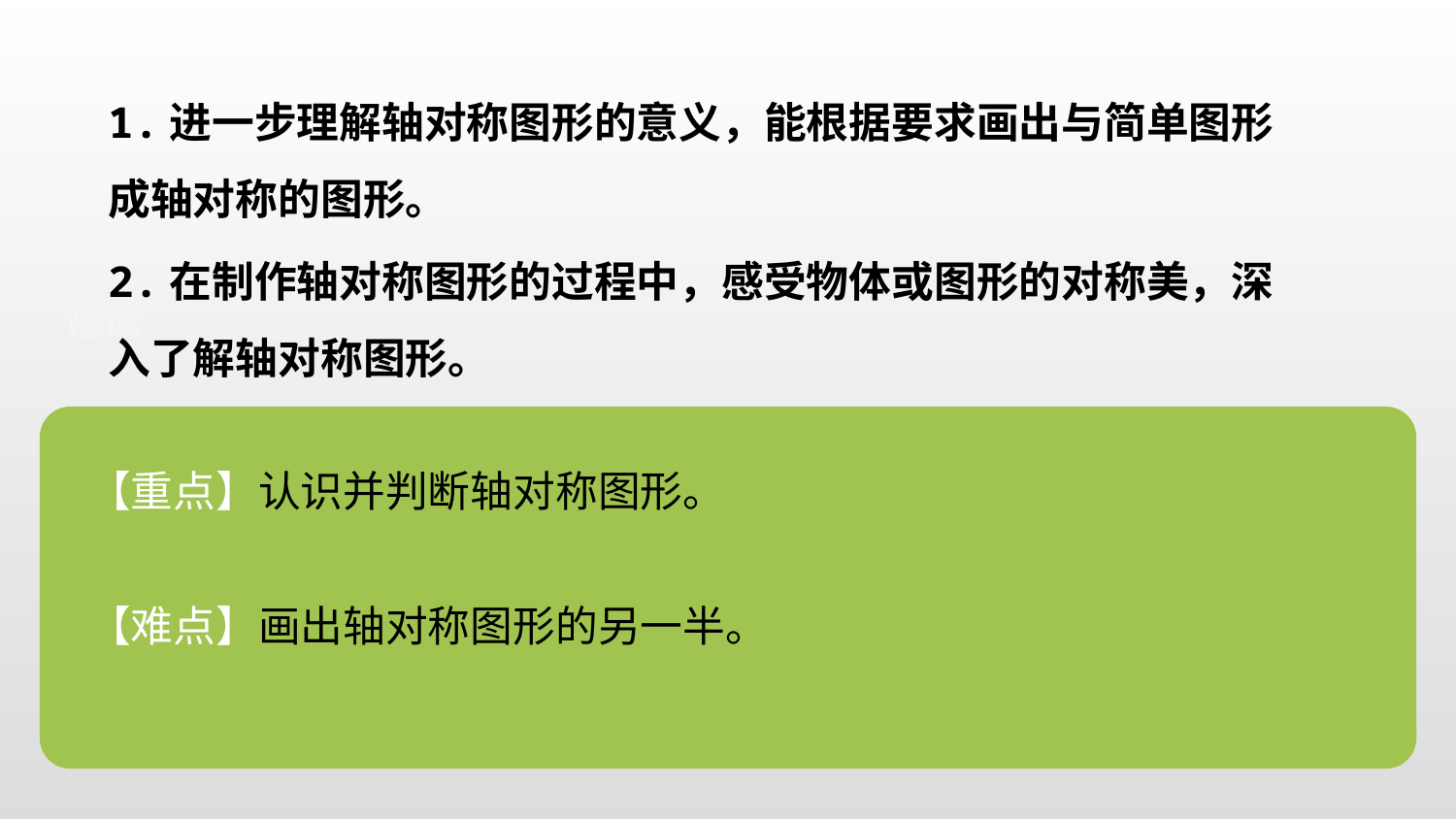

1.进一步理解轴对称图形的意义，能根据要求画出与简单图形成轴对称的图形。
2.在制作轴对称图形的过程中，感受物体或图形的对称美，深入了解轴对称图形。

【重点】认识并判断轴对称图形。
【难点】画出轴对称图形的另一半。